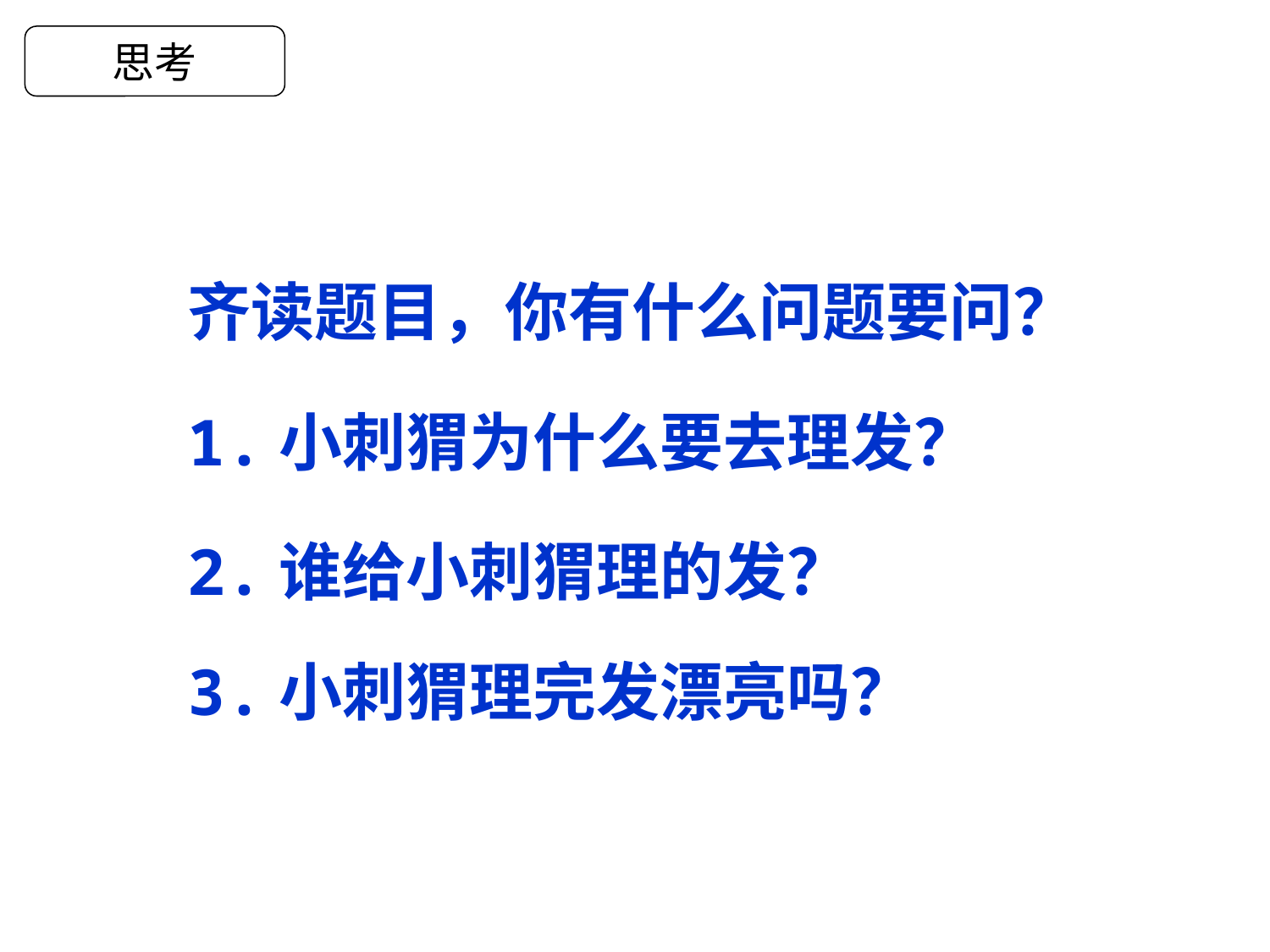

思考
齐读题目，你有什么问题要问？
1.小刺猬为什么要去理发？
2.谁给小刺猬理的发？
3.小刺猬理完发漂亮吗？